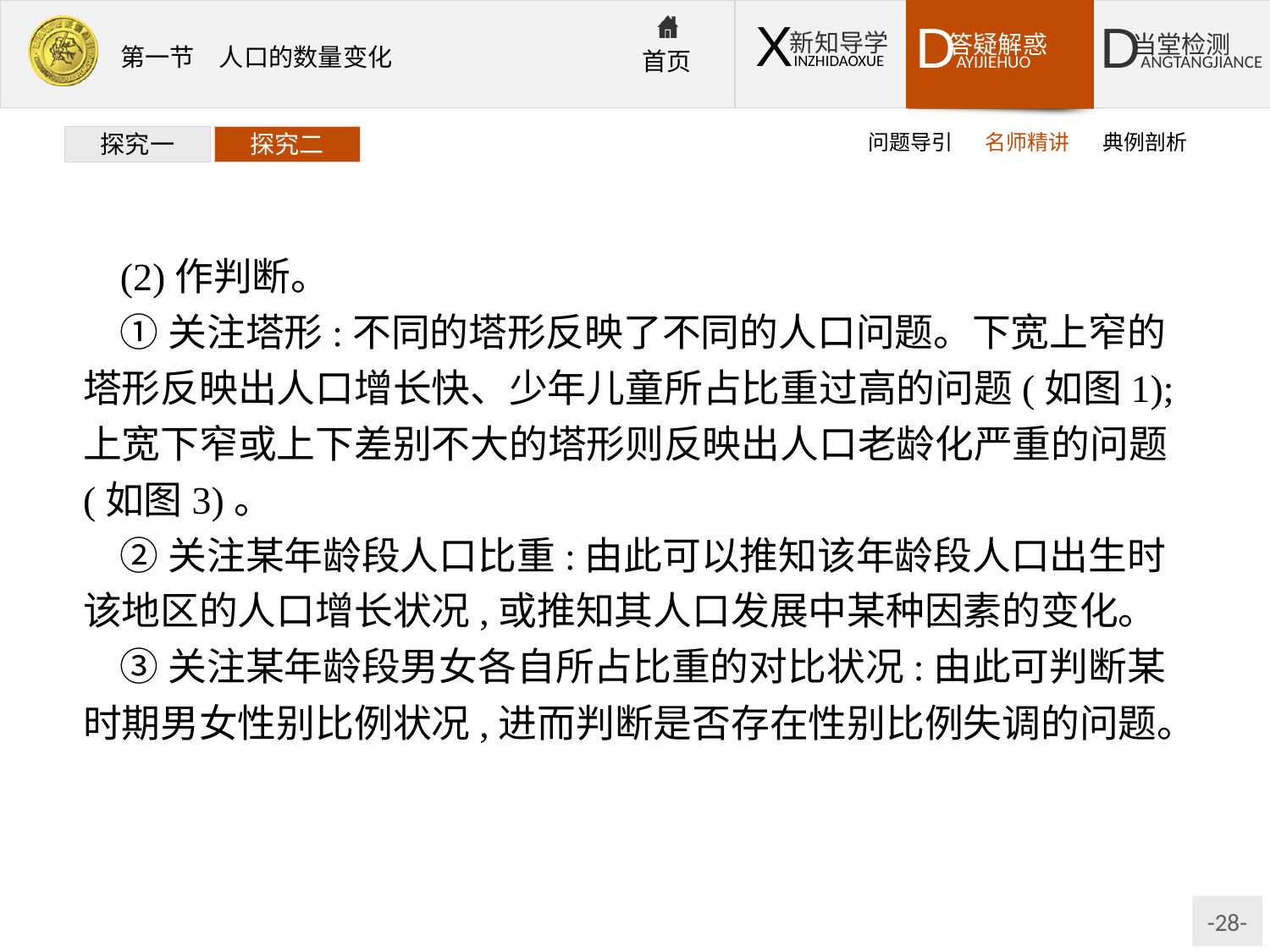

问题导引
名师精讲
典例剖析
探究一
探究二
(2)作判断。
①关注塔形:不同的塔形反映了不同的人口问题。下宽上窄的塔形反映出人口增长快、少年儿童所占比重过高的问题(如图1);上宽下窄或上下差别不大的塔形则反映出人口老龄化严重的问题(如图3)。
②关注某年龄段人口比重:由此可以推知该年龄段人口出生时该地区的人口增长状况,或推知其人口发展中某种因素的变化。
③关注某年龄段男女各自所占比重的对比状况:由此可判断某时期男女性别比例状况,进而判断是否存在性别比例失调的问题。